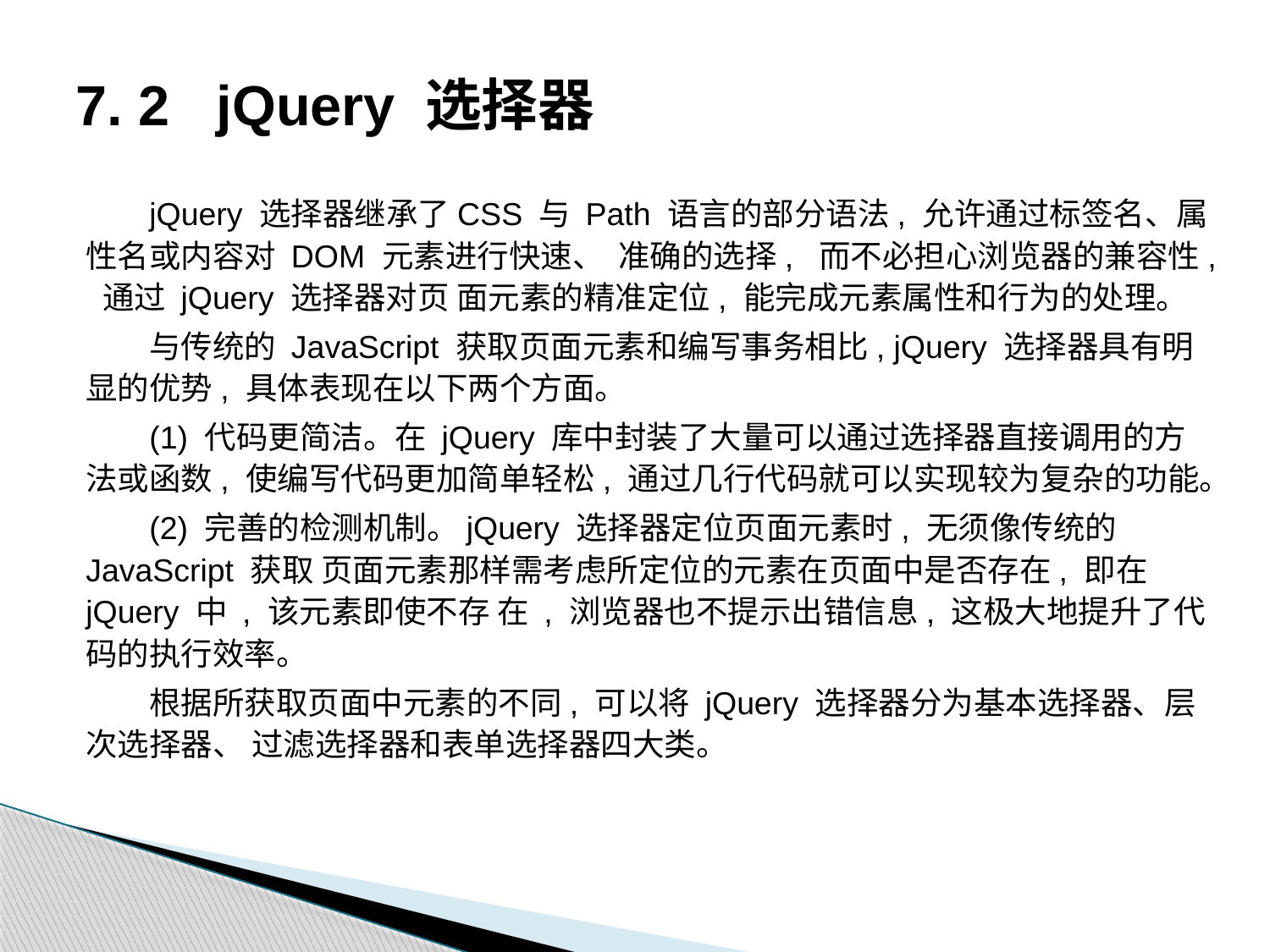

# 7. 2   jQuery 选择器
jQuery 选择器继承了CSS 与 Path 语言的部分语法, 允许通过标签名、属性名或内容对 DOM 元素进行快速、  准确的选择,  而不必担心浏览器的兼容性, 通过 jQuery 选择器对页 面元素的精准定位, 能完成元素属性和行为的处理。
与传统的 JavaScript 获取页面元素和编写事务相比, jQuery 选择器具有明显的优势, 具体表现在以下两个方面。
(1) 代码更简洁。在 jQuery 库中封装了大量可以通过选择器直接调用的方法或函数, 使编写代码更加简单轻松, 通过几行代码就可以实现较为复杂的功能。
(2) 完善的检测机制。jQuery 选择器定位页面元素时, 无须像传统的 JavaScript 获取 页面元素那样需考虑所定位的元素在页面中是否存在, 即在 jQuery 中 , 该元素即使不存 在 , 浏览器也不提示出错信息, 这极大地提升了代码的执行效率。
根据所获取页面中元素的不同, 可以将 jQuery 选择器分为基本选择器、层次选择器、 过滤选择器和表单选择器四大类。